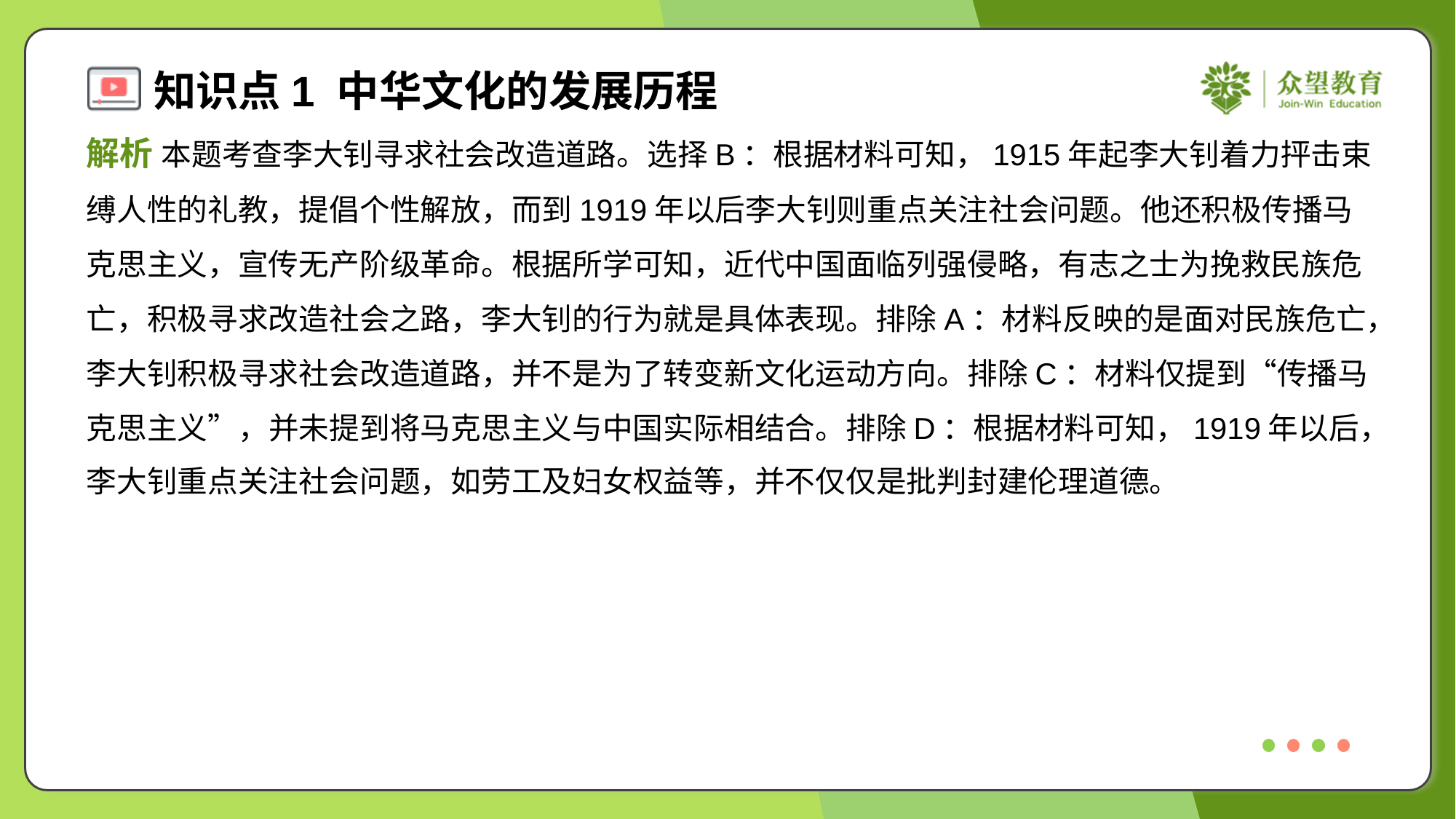

解析 本题考查李大钊寻求社会改造道路。选择B：根据材料可知，1915年起李大钊着力抨击束
缚人性的礼教，提倡个性解放，而到1919年以后李大钊则重点关注社会问题。他还积极传播马
克思主义，宣传无产阶级革命。根据所学可知，近代中国面临列强侵略，有志之士为挽救民族危
亡，积极寻求改造社会之路，李大钊的行为就是具体表现。排除A：材料反映的是面对民族危亡，
李大钊积极寻求社会改造道路，并不是为了转变新文化运动方向。排除C：材料仅提到“传播马
克思主义”，并未提到将马克思主义与中国实际相结合。排除D：根据材料可知，1919年以后，
李大钊重点关注社会问题，如劳工及妇女权益等，并不仅仅是批判封建伦理道德。